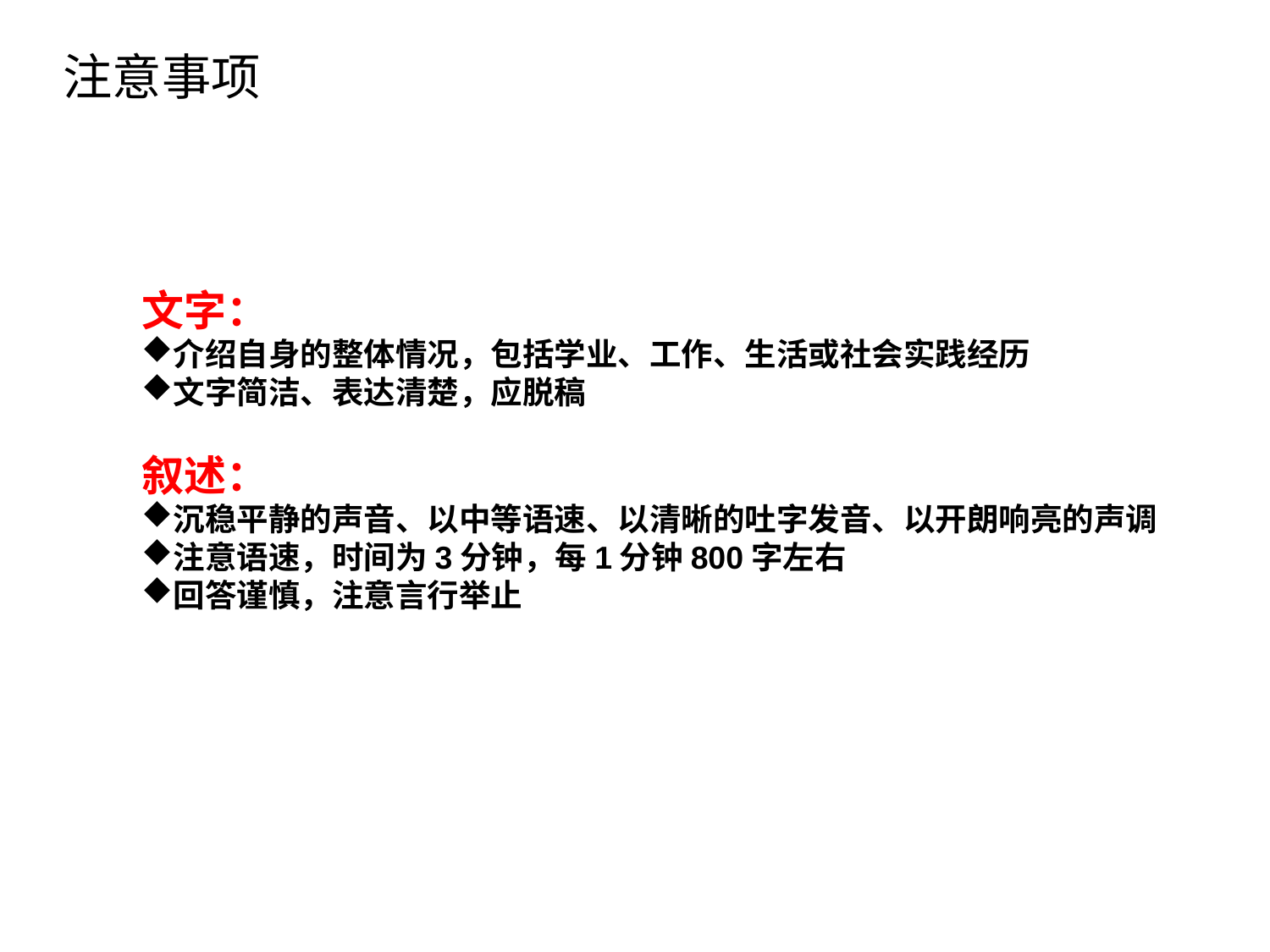

注意事项
点击添加文本
文字：
介绍自身的整体情况，包括学业、工作、生活或社会实践经历
文字简洁、表达清楚，应脱稿

叙述：
沉稳平静的声音、以中等语速、以清晰的吐字发音、以开朗响亮的声调
注意语速，时间为3分钟，每1分钟800字左右
回答谨慎，注意言行举止
点击添加文本
点击添加文本
点击添加文本